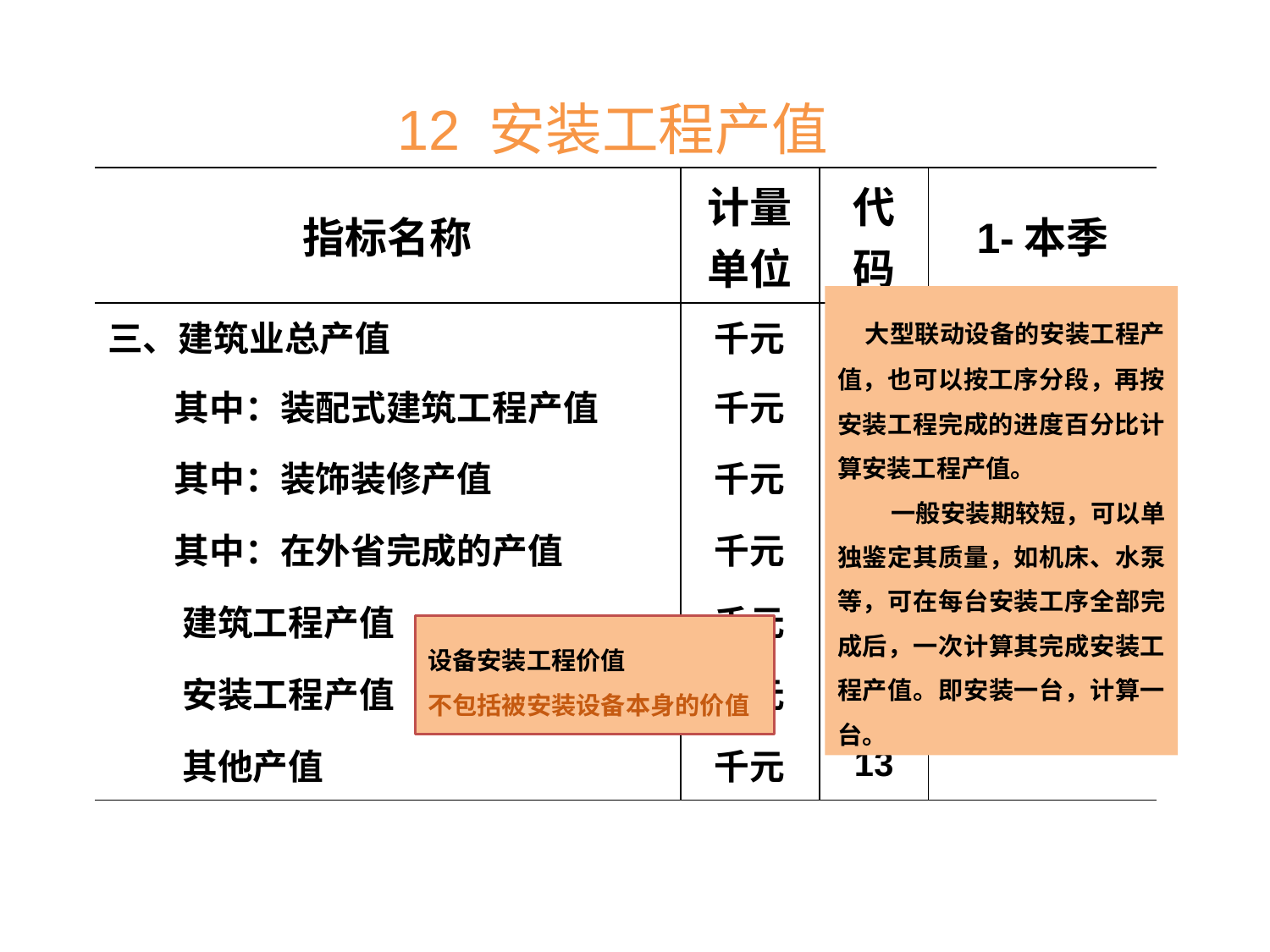

12 安装工程产值
| 指标名称 | 计量单位 | 代码 | 1-本季 |
| --- | --- | --- | --- |
| 三、建筑业总产值 | 千元 | 08 |  |
| 其中：装配式建筑工程产值 | 千元 | 17 |  |
| 其中：装饰装修产值 | 千元 | 09 |  |
| 其中：在外省完成的产值 | 千元 | 10 |  |
| 建筑工程产值 | 千元 | 11 |  |
| 安装工程产值 | 千元 | 12 |  |
| 其他产值 | 千元 | 13 |  |
   大型联动设备的安装工程产值，也可以按工序分段，再按安装工程完成的进度百分比计算安装工程产值。
        一般安装期较短，可以单独鉴定其质量，如机床、水泵等，可在每台安装工序全部完成后，一次计算其完成安装工程产值。即安装一台，计算一台。
设备安装工程价值
不包括被安装设备本身的价值